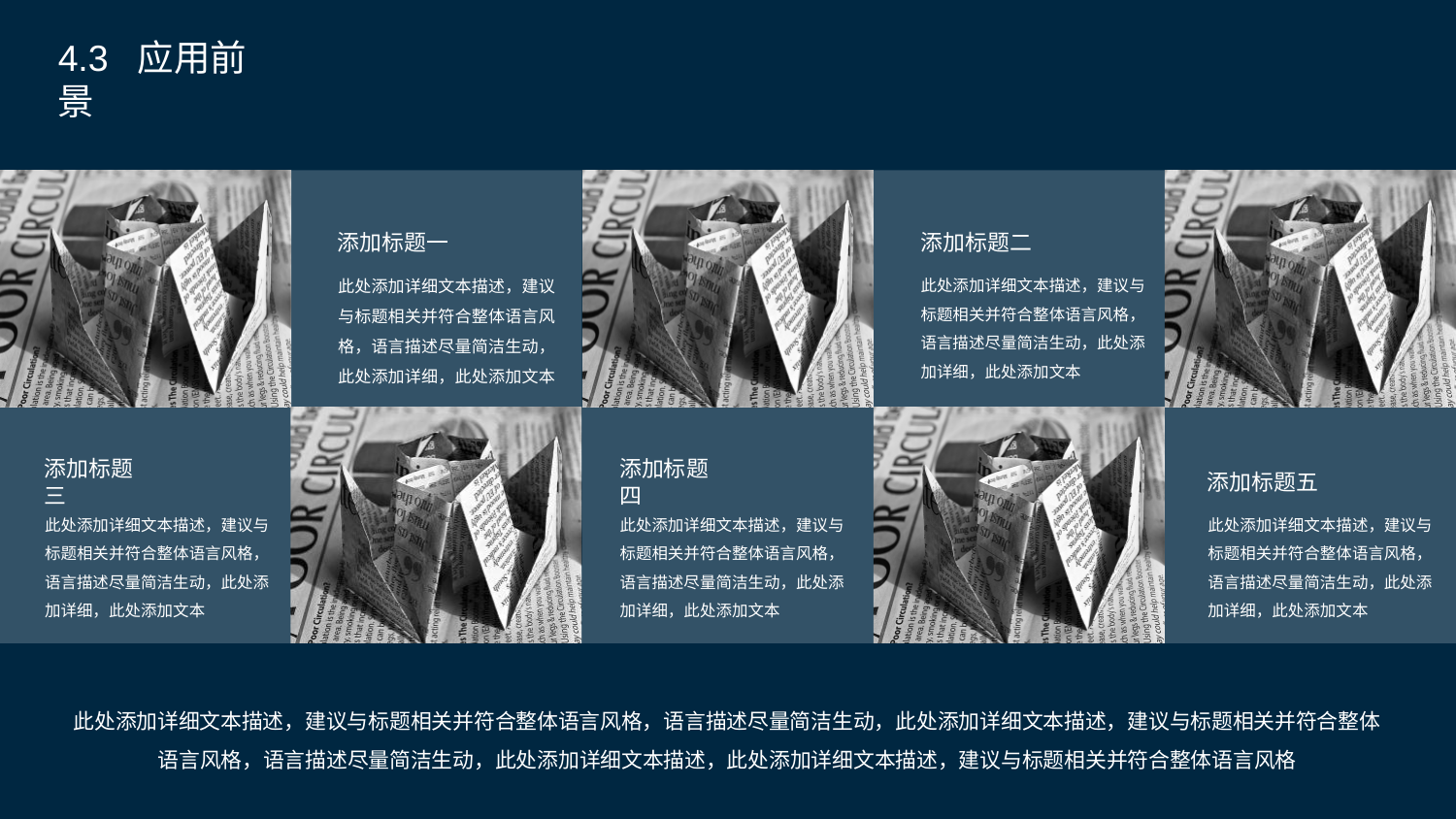

4.3  应用前景

添加标题一
此处添加详细文本描述，建议与标题相关并符合整体语言风格，语言描述尽量简洁生动，此处添加详细，此处添加文本

添加标题二
此处添加详细文本描述，建议与标题相关并符合整体语言风格，语言描述尽量简洁生动，此处添加详细，此处添加文本

添加标题三
此处添加详细文本描述，建议与标题相关并符合整体语言风格，语言描述尽量简洁生动，此处添加详细，此处添加文本

添加标题四
此处添加详细文本描述，建议与标题相关并符合整体语言风格，语言描述尽量简洁生动，此处添加详细，此处添加文本

添加标题五
此处添加详细文本描述，建议与标题相关并符合整体语言风格，语言描述尽量简洁生动，此处添加详细，此处添加文本
此处添加详细文本描述，建议与标题相关并符合整体语言风格，语言描述尽量简洁生动，此处添加详细文本描述，建议与标题相关并符合整体语言风格，语言描述尽量简洁生动，此处添加详细文本描述，此处添加详细文本描述，建议与标题相关并符合整体语言风格